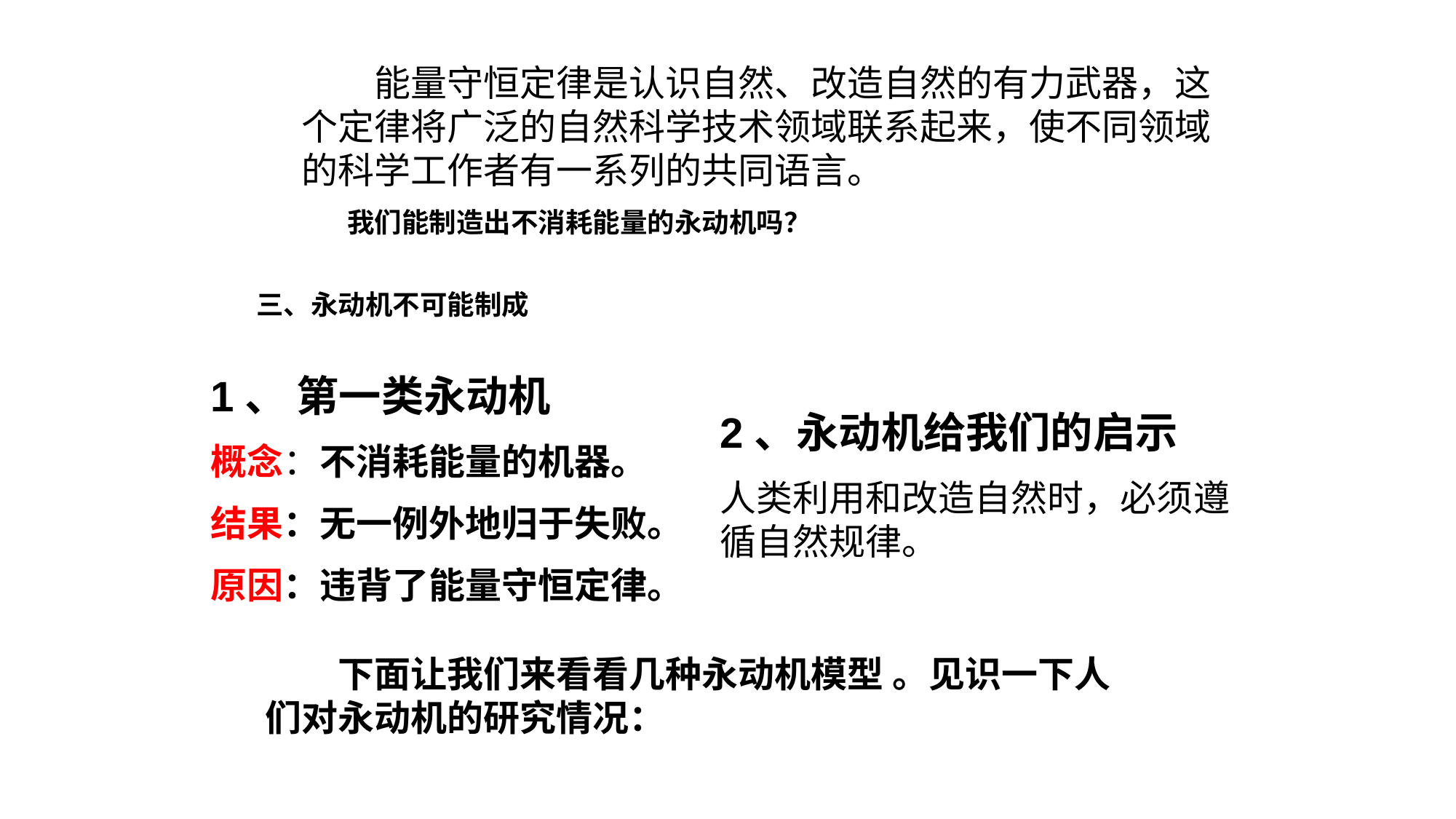

能量守恒定律是认识自然、改造自然的有力武器，这个定律将广泛的自然科学技术领域联系起来，使不同领域的科学工作者有一系列的共同语言。
我们能制造出不消耗能量的永动机吗？
三、永动机不可能制成
1、 第一类永动机
概念：不消耗能量的机器。
结果：无一例外地归于失败。
原因：违背了能量守恒定律。
2、永动机给我们的启示
人类利用和改造自然时，必须遵循自然规律。
　　下面让我们来看看几种永动机模型 。见识一下人们对永动机的研究情况：